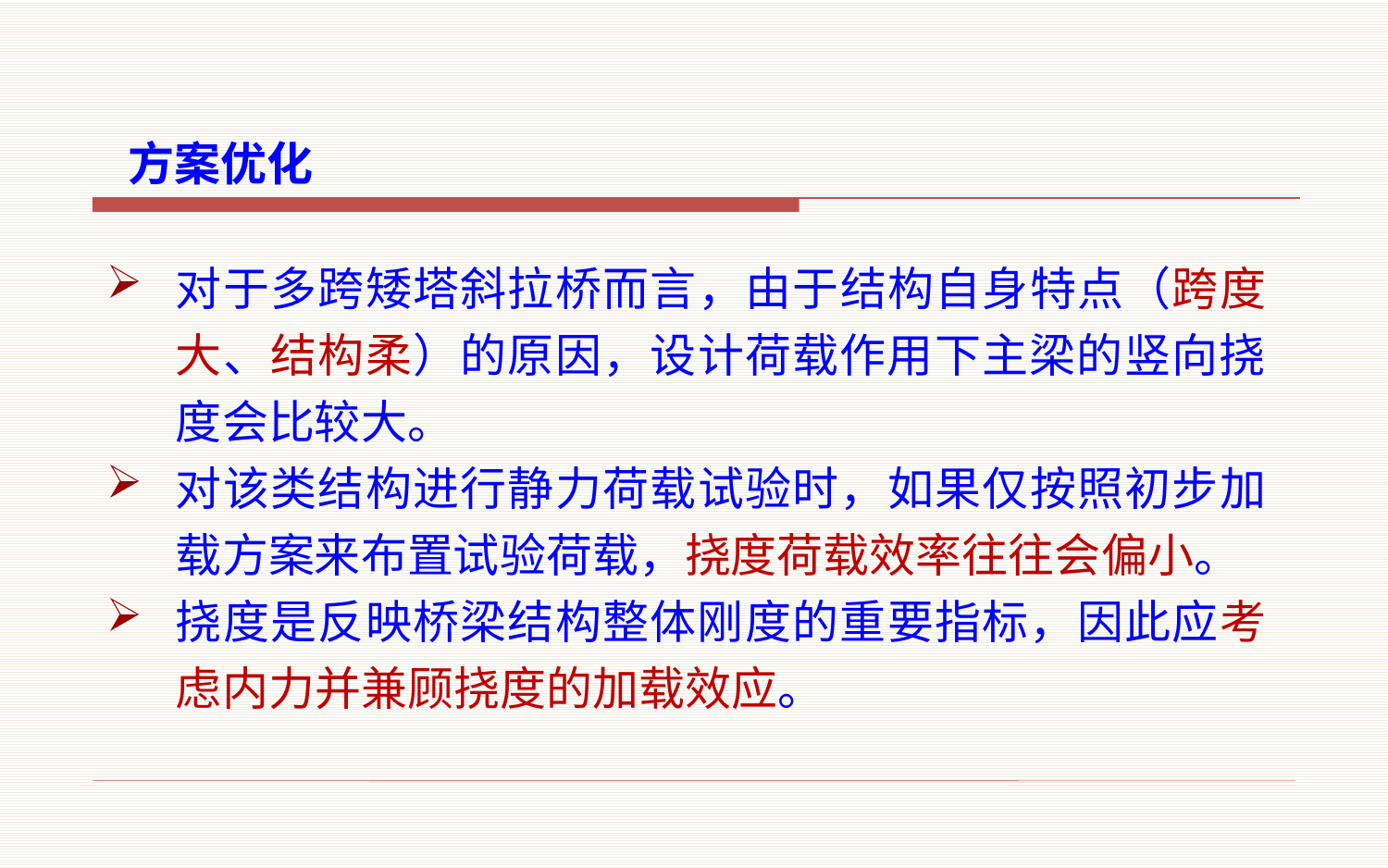

方案优化
对于多跨矮塔斜拉桥而言，由于结构自身特点（跨度大、结构柔）的原因，设计荷载作用下主梁的竖向挠度会比较大。
对该类结构进行静力荷载试验时，如果仅按照初步加载方案来布置试验荷载，挠度荷载效率往往会偏小。
挠度是反映桥梁结构整体刚度的重要指标，因此应考虑内力并兼顾挠度的加载效应。